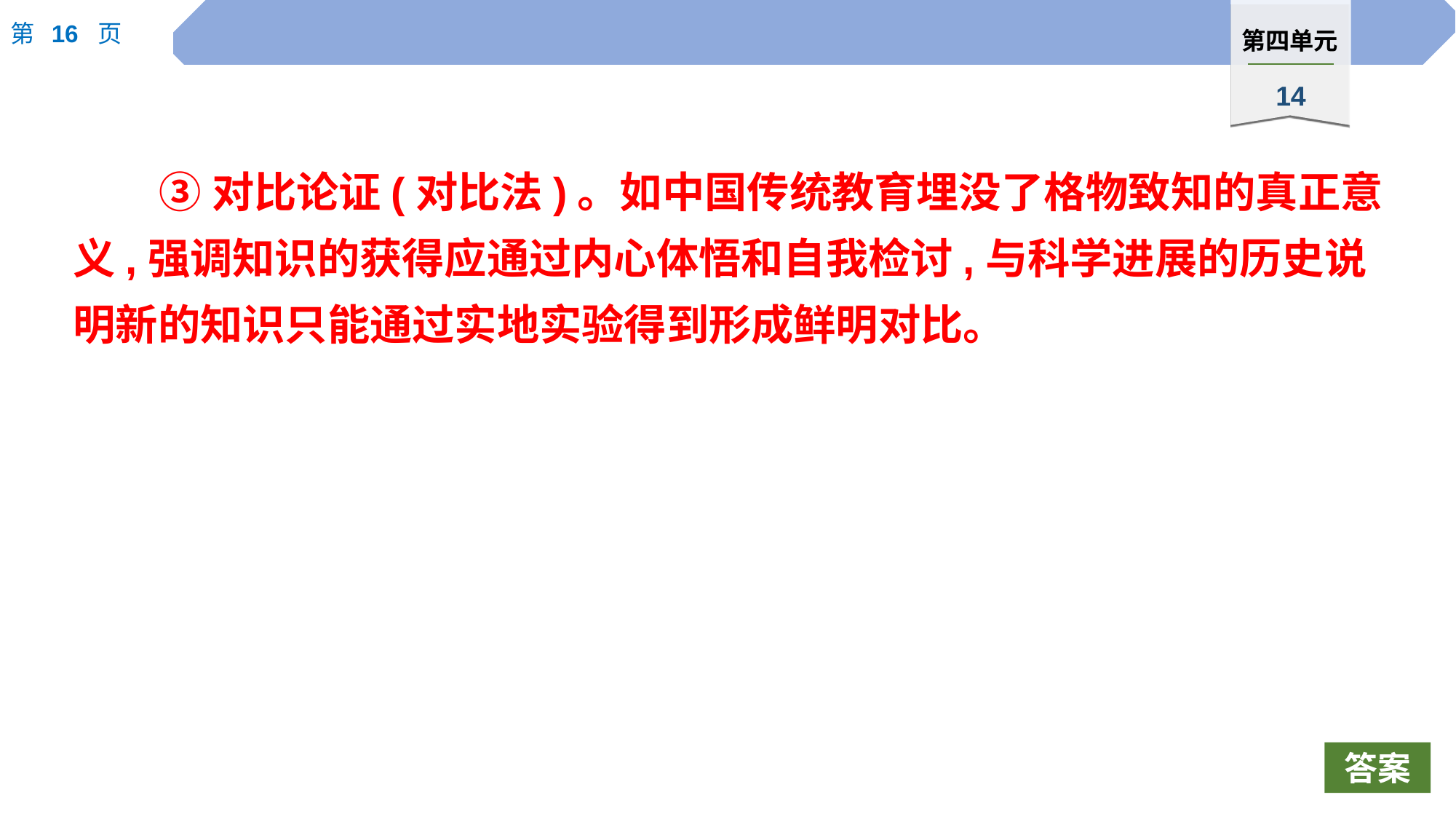

③对比论证(对比法)。如中国传统教育埋没了格物致知的真正意义,强调知识的获得应通过内心体悟和自我检讨,与科学进展的历史说明新的知识只能通过实地实验得到形成鲜明对比。
答案